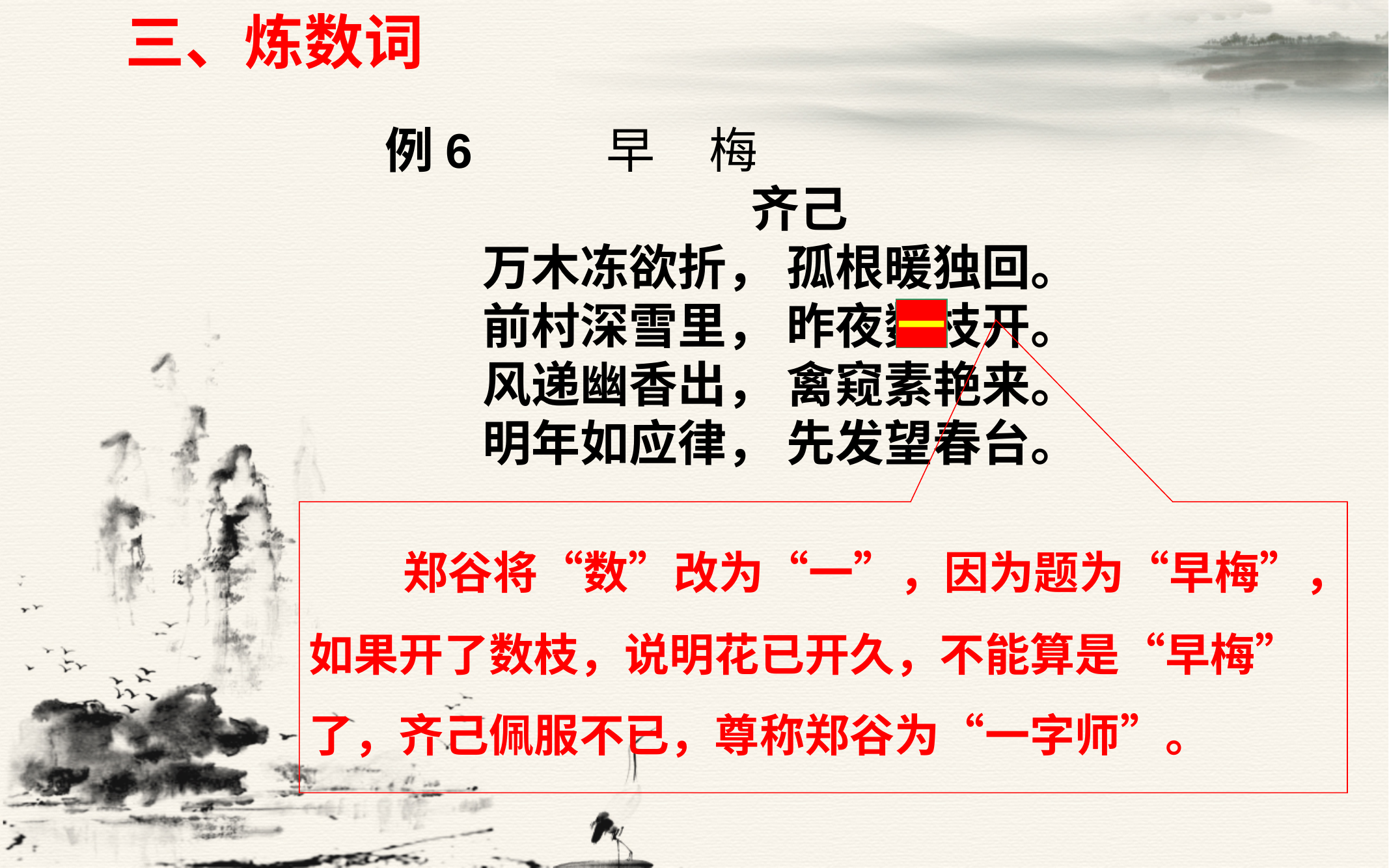

三、炼数词
例6         早     梅
                                齐己
　　万木冻欲折， 孤根暖独回。
　　前村深雪里， 昨夜数枝开。
　　风递幽香出， 禽窥素艳来。
　　明年如应律， 先发望春台。
一
       郑谷将“数”改为“一”，因为题为“早梅”，如果开了数枝，说明花已开久，不能算是“早梅”了，齐己佩服不已，尊称郑谷为“一字师”。